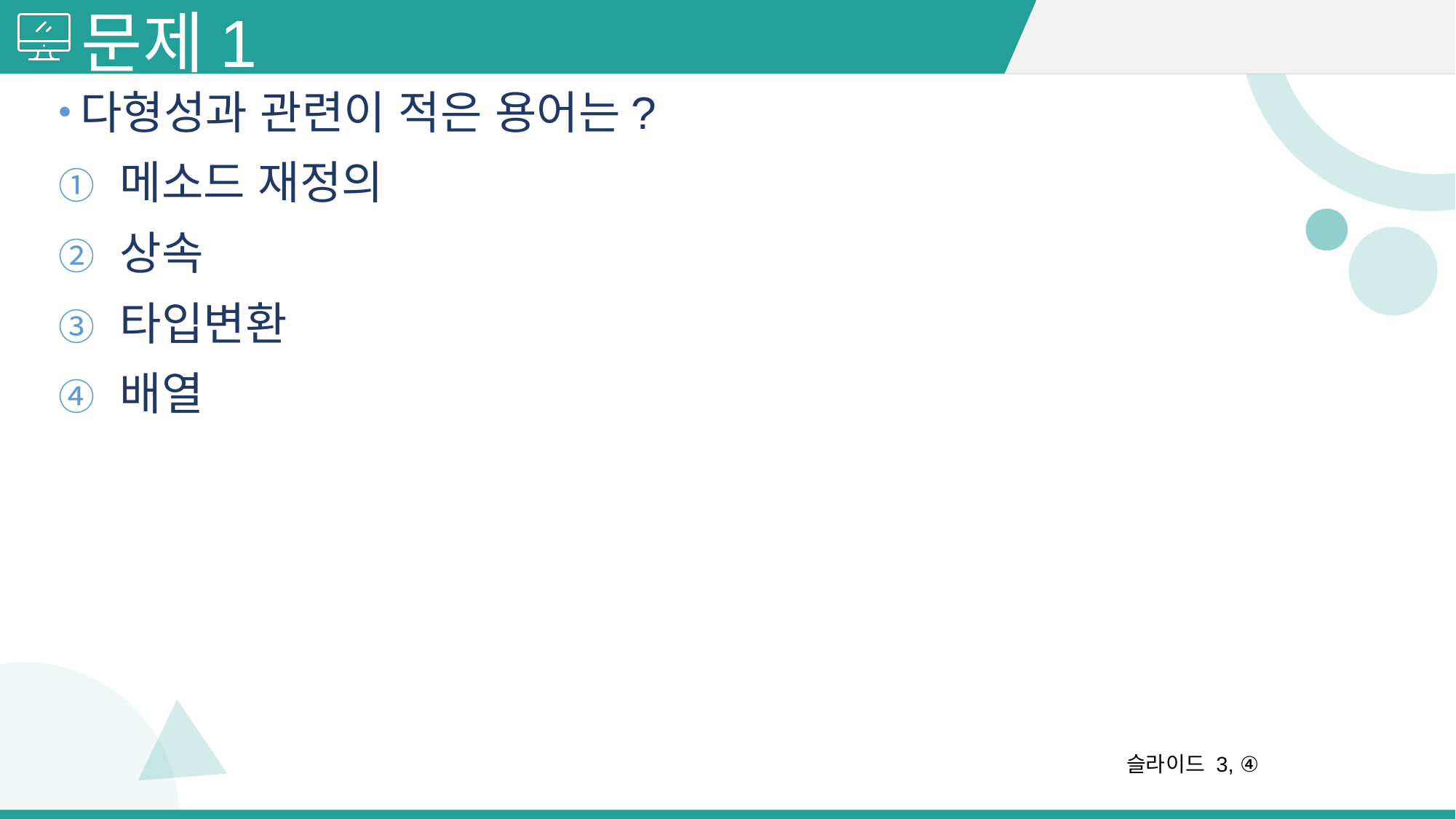

# 문제1
다형성과 관련이 적은 용어는?
메소드 재정의
상속
타입변환
배열

슬라이드 3, ④